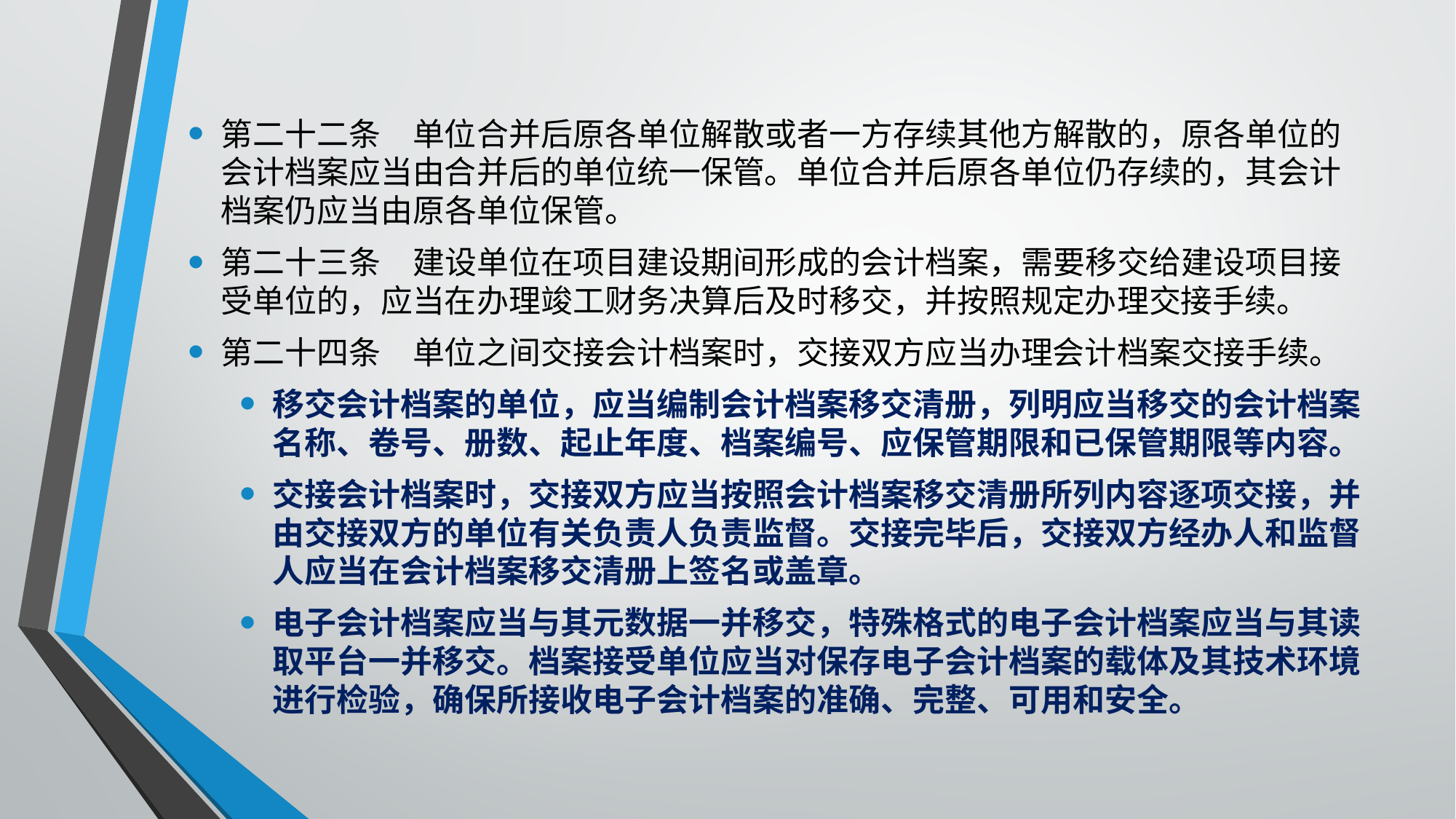

第二十二条　单位合并后原各单位解散或者一方存续其他方解散的，原各单位的会计档案应当由合并后的单位统一保管。单位合并后原各单位仍存续的，其会计档案仍应当由原各单位保管。
第二十三条　建设单位在项目建设期间形成的会计档案，需要移交给建设项目接受单位的，应当在办理竣工财务决算后及时移交，并按照规定办理交接手续。
第二十四条　单位之间交接会计档案时，交接双方应当办理会计档案交接手续。
移交会计档案的单位，应当编制会计档案移交清册，列明应当移交的会计档案名称、卷号、册数、起止年度、档案编号、应保管期限和已保管期限等内容。
交接会计档案时，交接双方应当按照会计档案移交清册所列内容逐项交接，并由交接双方的单位有关负责人负责监督。交接完毕后，交接双方经办人和监督人应当在会计档案移交清册上签名或盖章。
电子会计档案应当与其元数据一并移交，特殊格式的电子会计档案应当与其读取平台一并移交。档案接受单位应当对保存电子会计档案的载体及其技术环境进行检验，确保所接收电子会计档案的准确、完整、可用和安全。